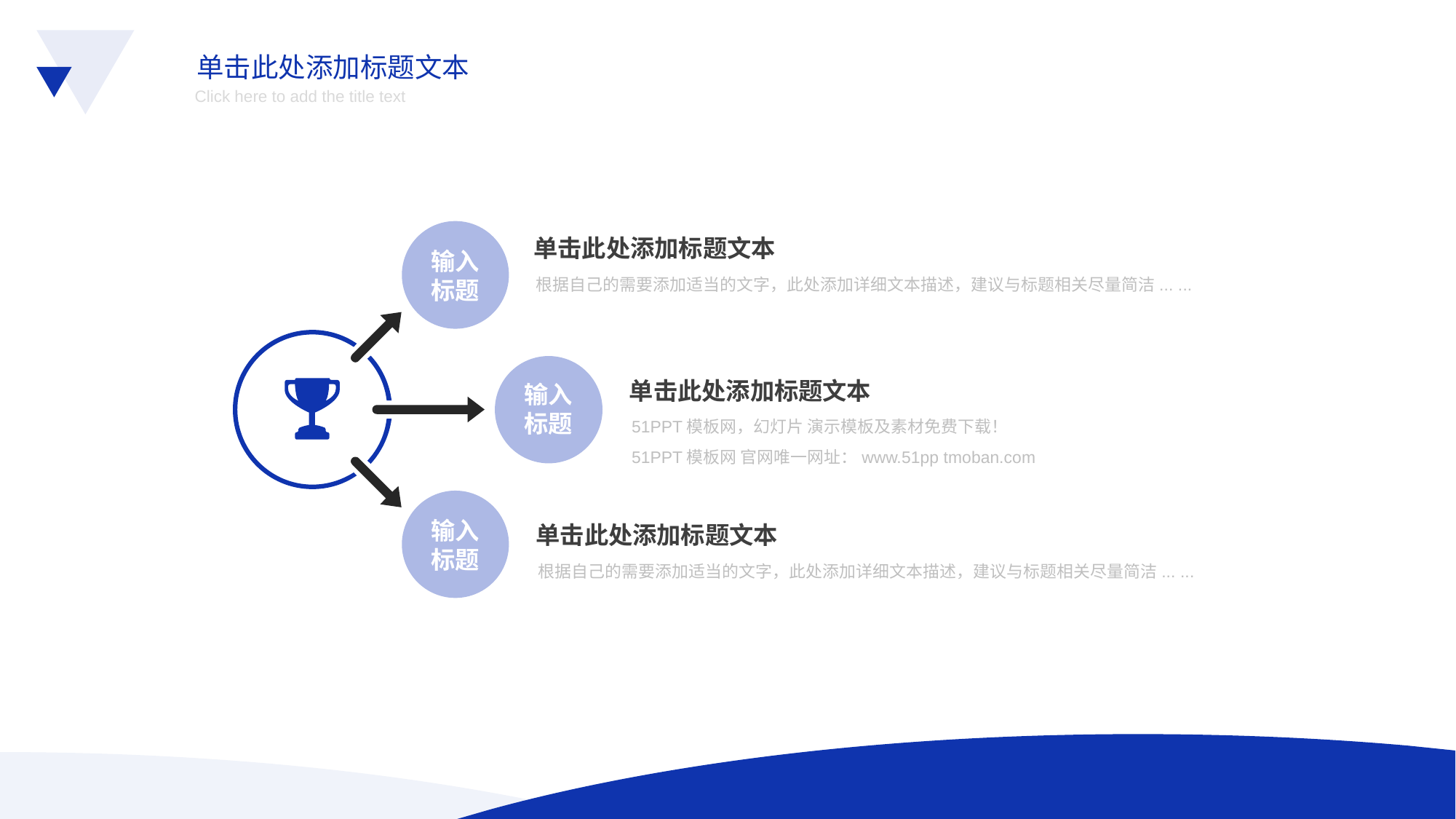

单击此处添加标题文本
Click here to add the title text

输入
标题

输入
标题

输入
标题
单击此处添加标题文本
根据自己的需要添加适当的文字，此处添加详细文本描述，建议与标题相关尽量简洁... ...
单击此处添加标题文本
51PPT模板网，幻灯片 演示模板及素材免费下载！
51PPT模板网 官网唯一网址：www.51pp tmoban.com
单击此处添加标题文本
根据自己的需要添加适当的文字，此处添加详细文本描述，建议与标题相关尽量简洁... ...